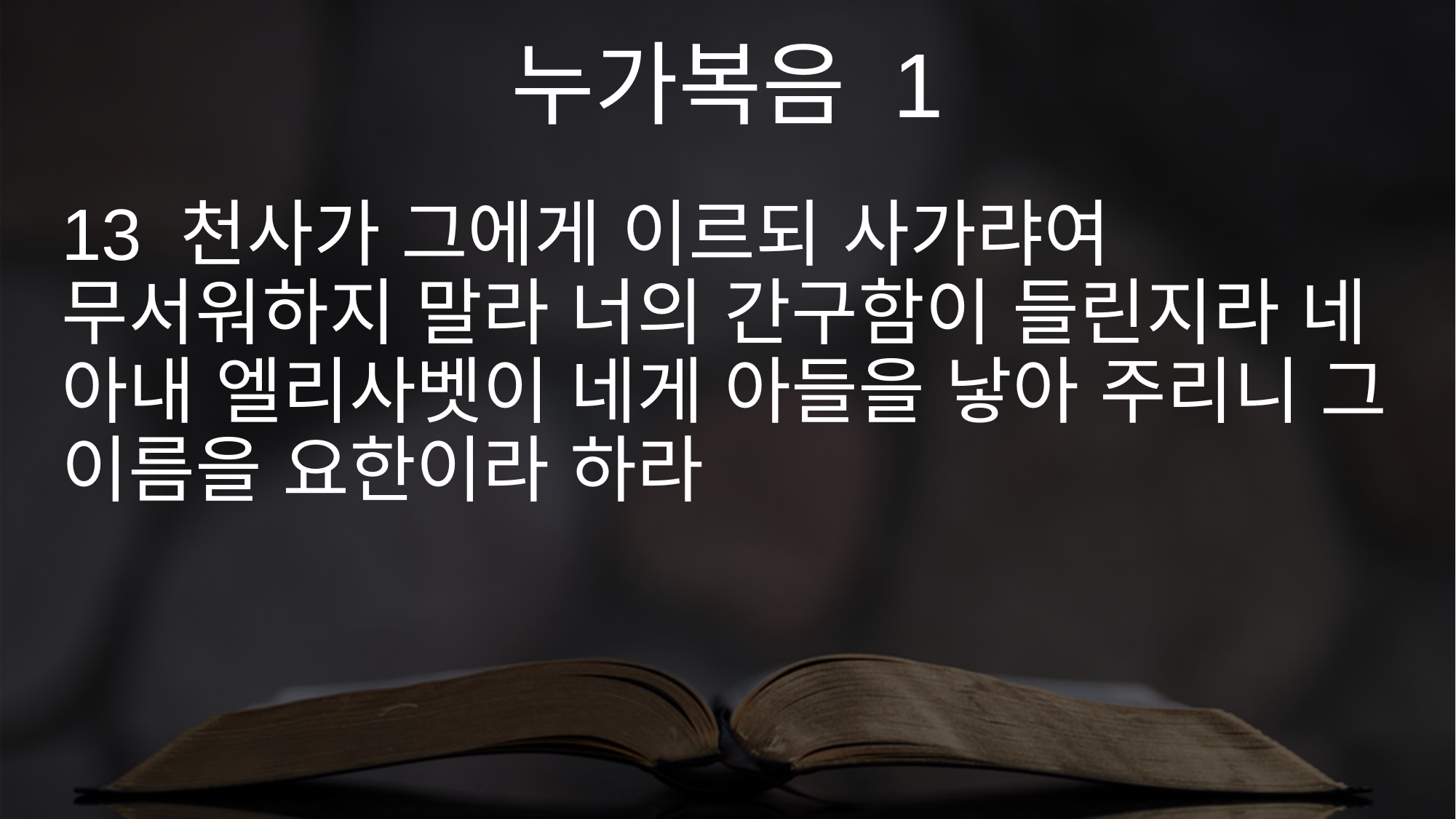

누가복음 1
13 천사가 그에게 이르되 사가랴여 무서워하지 말라 너의 간구함이 들린지라 네 아내 엘리사벳이 네게 아들을 낳아 주리니 그 이름을 요한이라 하라